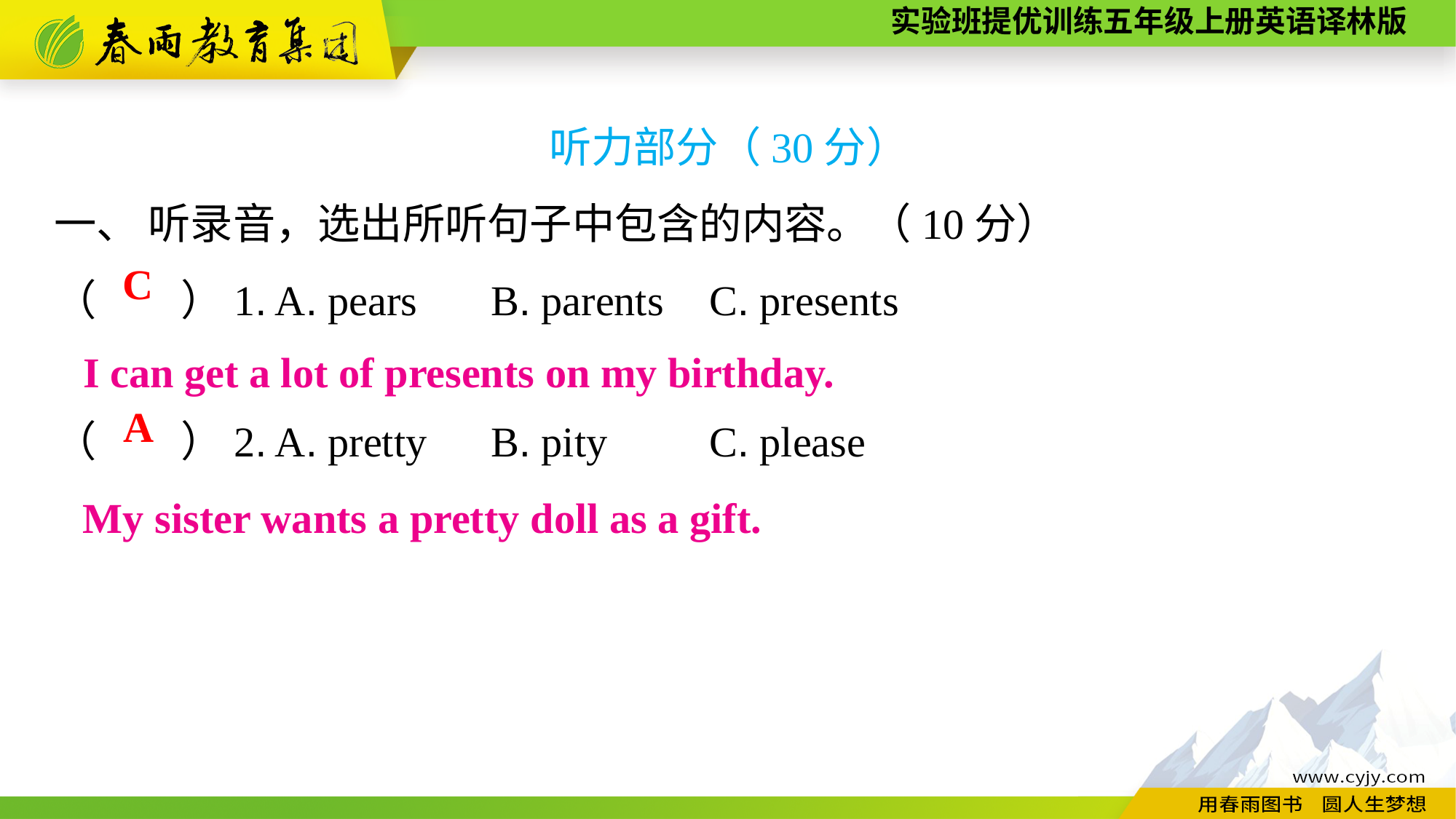

听力部分（30分）
一、 听录音，选出所听句子中包含的内容。（10分）
（　　）1. A. pears	B. parents	C. presents

（　　）2. A. pretty	B. pity	C. please
C
I can get a lot of presents on my birthday.
A
My sister wants a pretty doll as a gift.